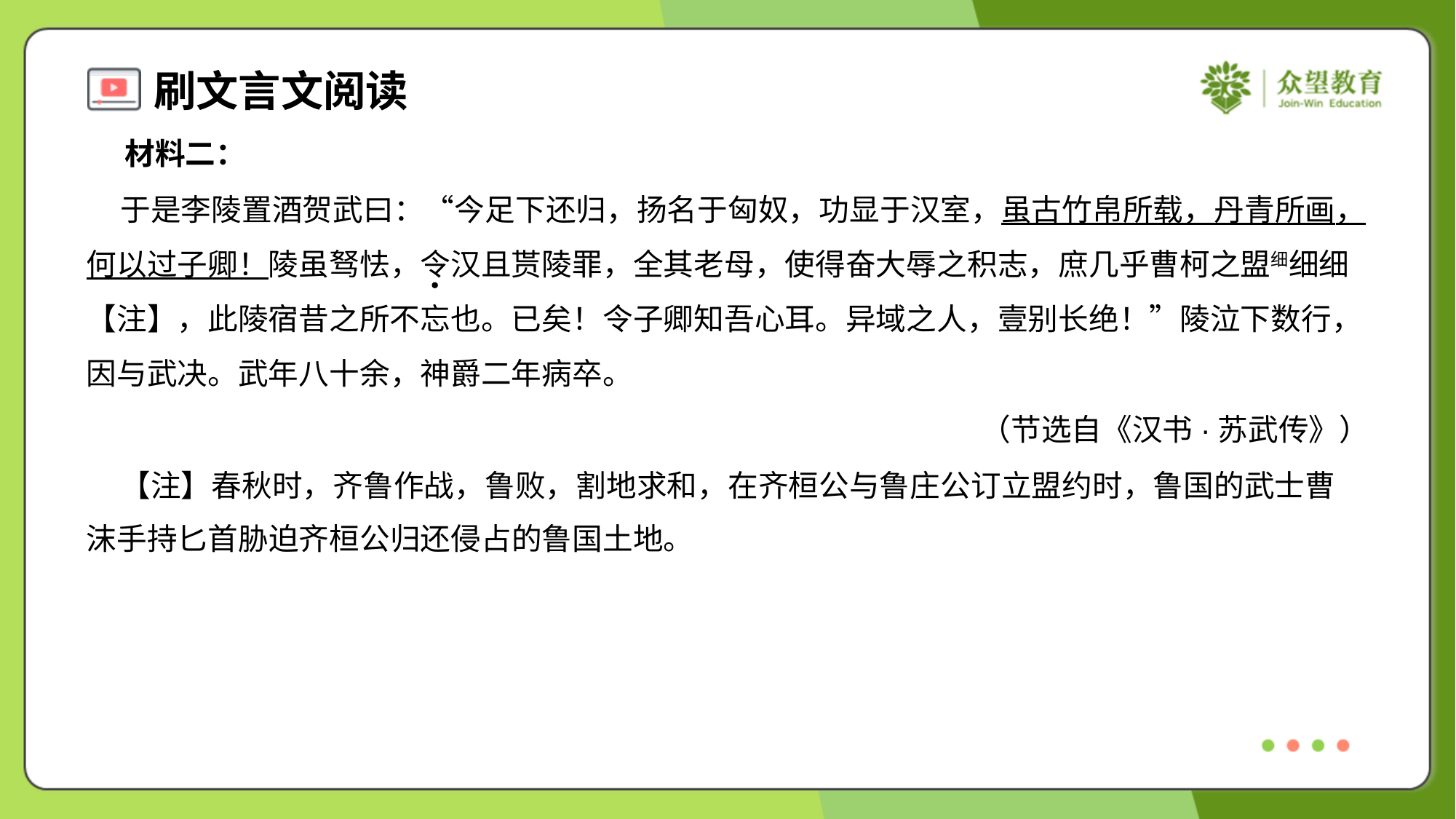

材料二：
    于是李陵置酒贺武曰：“今足下还归，扬名于匈奴，功显于汉室，虽古竹帛所载，丹青所画，
何以过子卿！陵虽驽怯，令汉且贳陵罪，全其老母，使得奋大辱之积志，庶几乎曹柯之盟细细细
【注】，此陵宿昔之所不忘也。已矣！令子卿知吾心耳。异域之人，壹别长绝！”陵泣下数行，
因与武决。武年八十余，神爵二年病卒。
（节选自《汉书·苏武传》）
    【注】春秋时，齐鲁作战，鲁败，割地求和，在齐桓公与鲁庄公订立盟约时，鲁国的武士曹
沫手持匕首胁迫齐桓公归还侵占的鲁国土地。